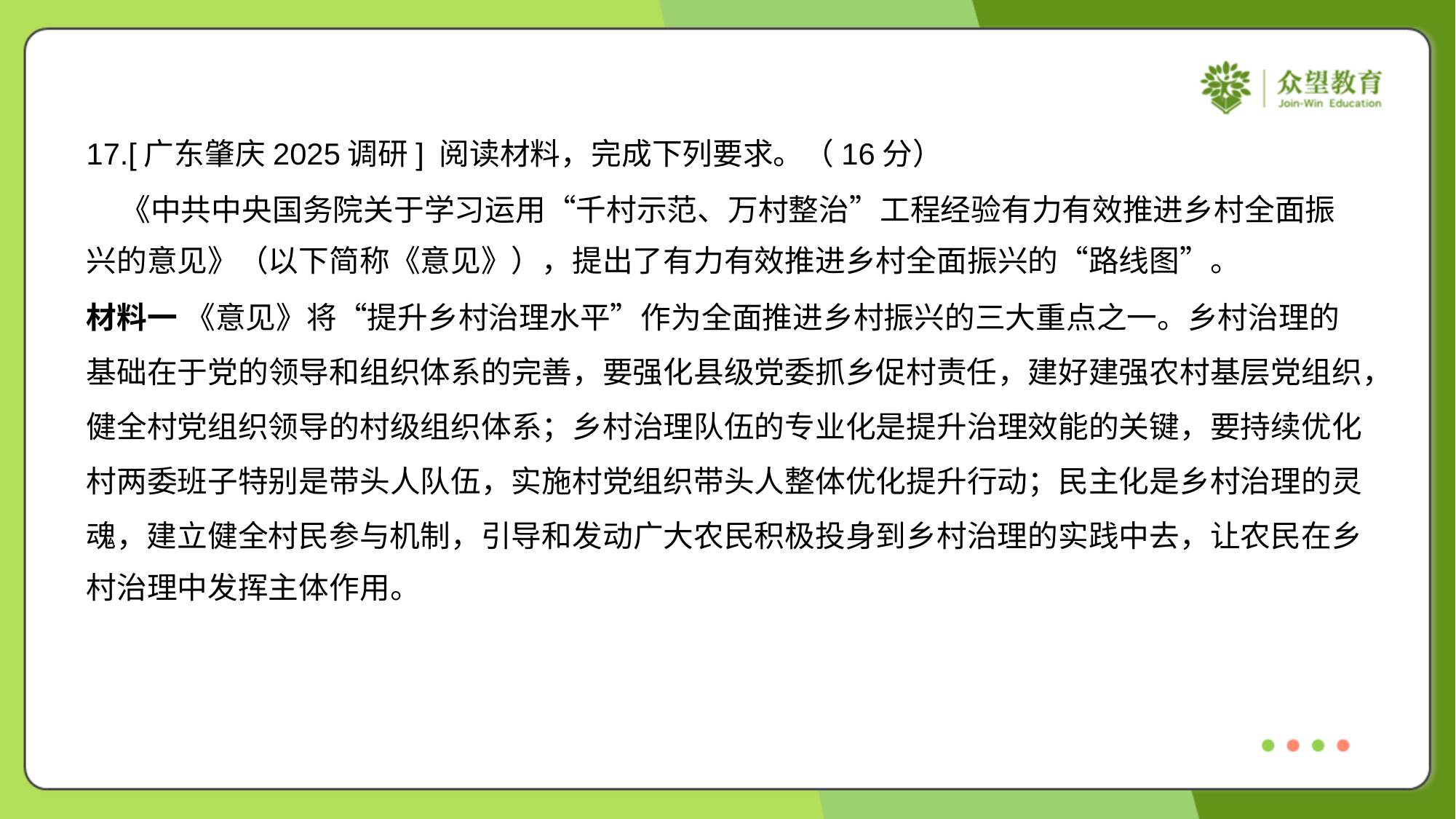

17.[广东肇庆2025调研] 阅读材料，完成下列要求。（16分）
    《中共中央国务院关于学习运用“千村示范、万村整治”工程经验有力有效推进乡村全面振
兴的意见》（以下简称《意见》），提出了有力有效推进乡村全面振兴的“路线图”。
材料一 《意见》将“提升乡村治理水平”作为全面推进乡村振兴的三大重点之一。乡村治理的
基础在于党的领导和组织体系的完善，要强化县级党委抓乡促村责任，建好建强农村基层党组织，
健全村党组织领导的村级组织体系；乡村治理队伍的专业化是提升治理效能的关键，要持续优化
村两委班子特别是带头人队伍，实施村党组织带头人整体优化提升行动；民主化是乡村治理的灵
魂，建立健全村民参与机制，引导和发动广大农民积极投身到乡村治理的实践中去，让农民在乡
村治理中发挥主体作用。